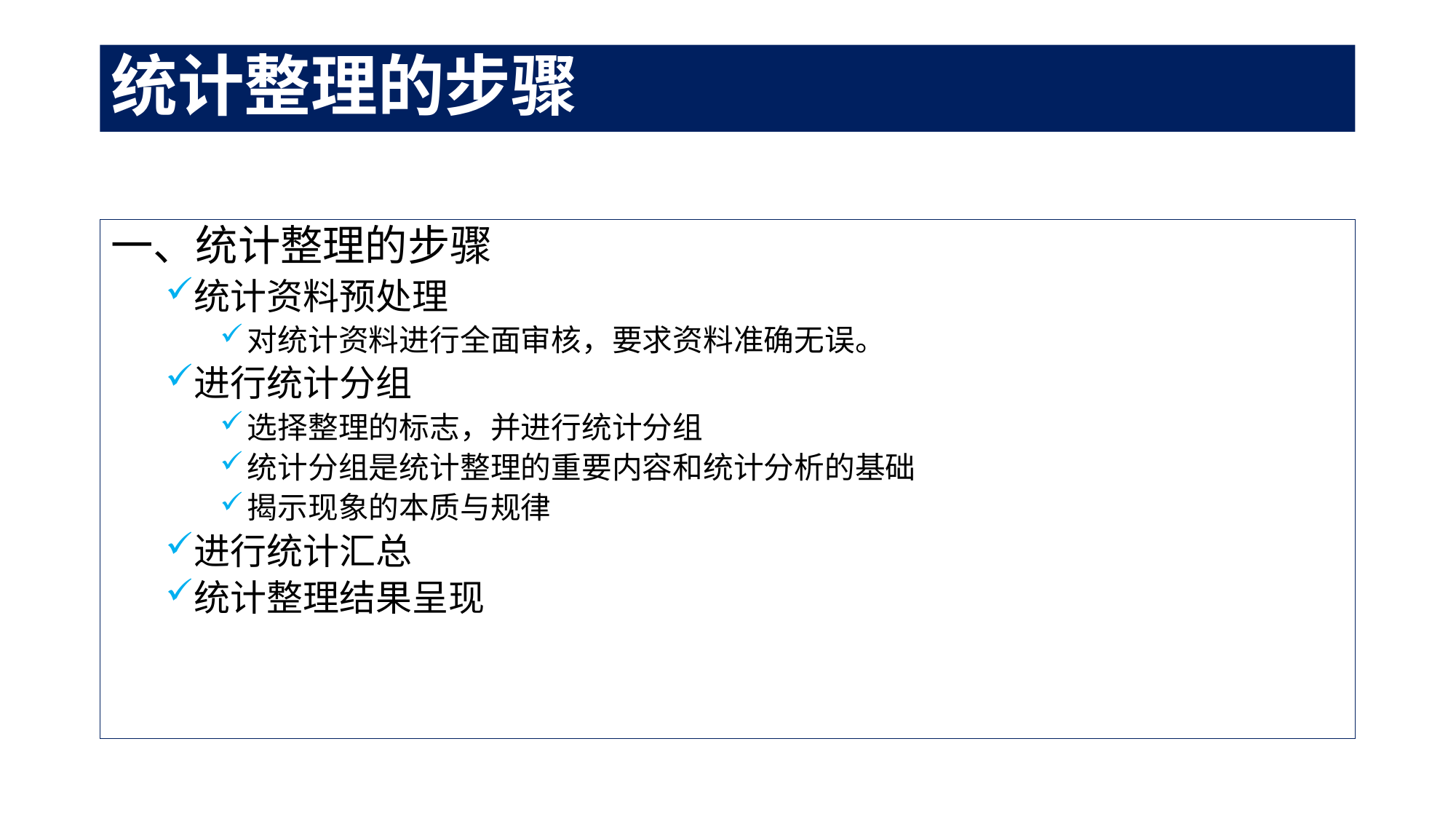

# 统计整理的步骤
一、统计整理的步骤
统计资料预处理
对统计资料进行全面审核，要求资料准确无误。
进行统计分组
选择整理的标志，并进行统计分组
统计分组是统计整理的重要内容和统计分析的基础
揭示现象的本质与规律
进行统计汇总
统计整理结果呈现